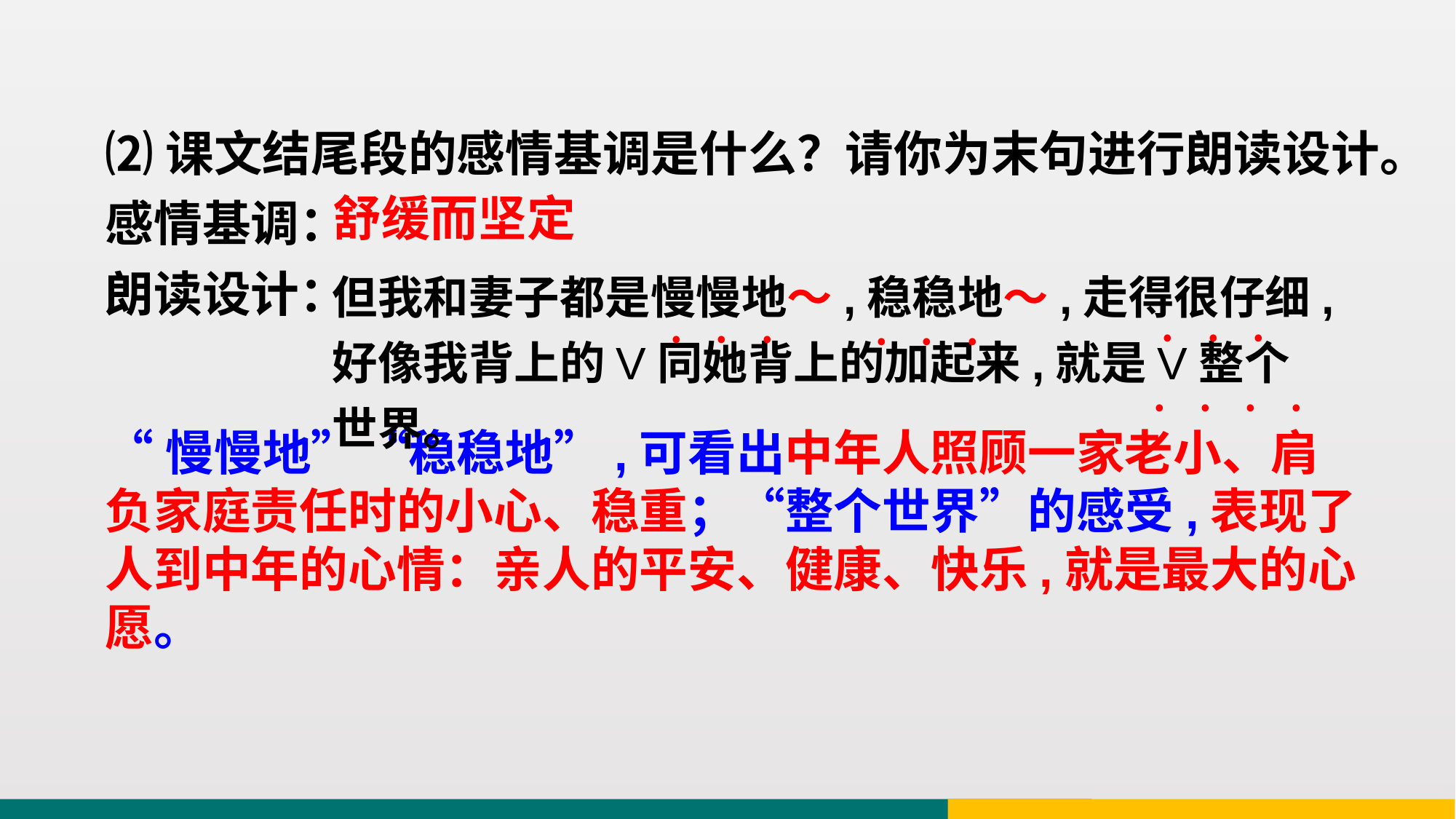

⑵课文结尾段的感情基调是什么？请你为末句进行朗读设计。感情基调：
朗读设计：
舒缓而坚定
但我和妻子都是慢慢地～,稳稳地～,走得很仔细,好像我背上的V同她背上的加起来,就是V整个世界。
﹒﹒﹒
﹒﹒﹒
﹒﹒﹒
﹒﹒﹒﹒
“慢慢地”“稳稳地”,可看出中年人照顾一家老小、肩负家庭责任时的小心、稳重；“整个世界”的感受,表现了人到中年的心情：亲人的平安、健康、快乐,就是最大的心愿。